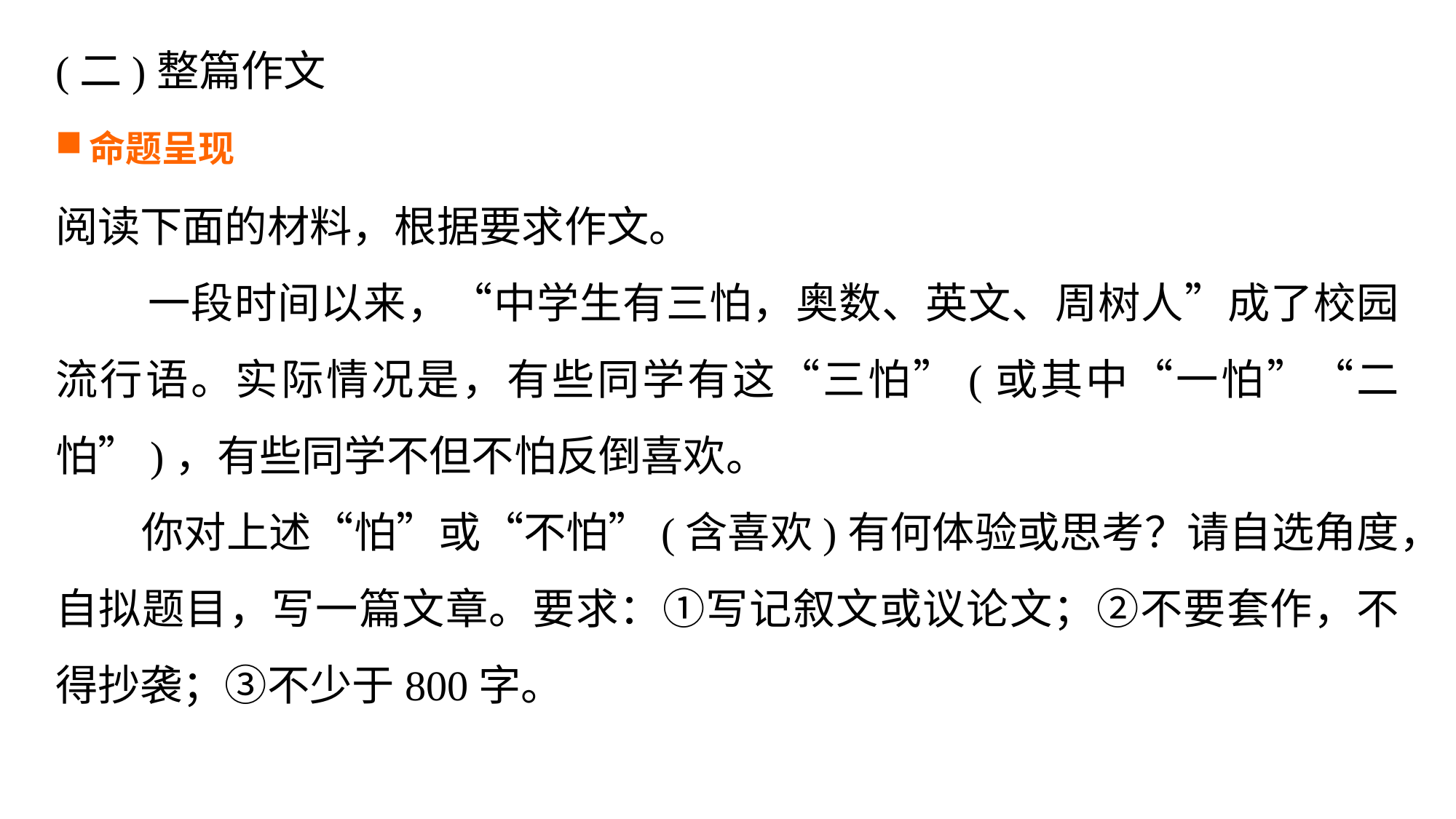

(二)整篇作文
命题呈现
阅读下面的材料，根据要求作文。
        一段时间以来，“中学生有三怕，奥数、英文、周树人”成了校园流行语。实际情况是，有些同学有这“三怕”(或其中“一怕”“二怕”)，有些同学不但不怕反倒喜欢。
        你对上述“怕”或“不怕”(含喜欢)有何体验或思考？请自选角度，自拟题目，写一篇文章。要求：①写记叙文或议论文；②不要套作，不得抄袭；③不少于800字。